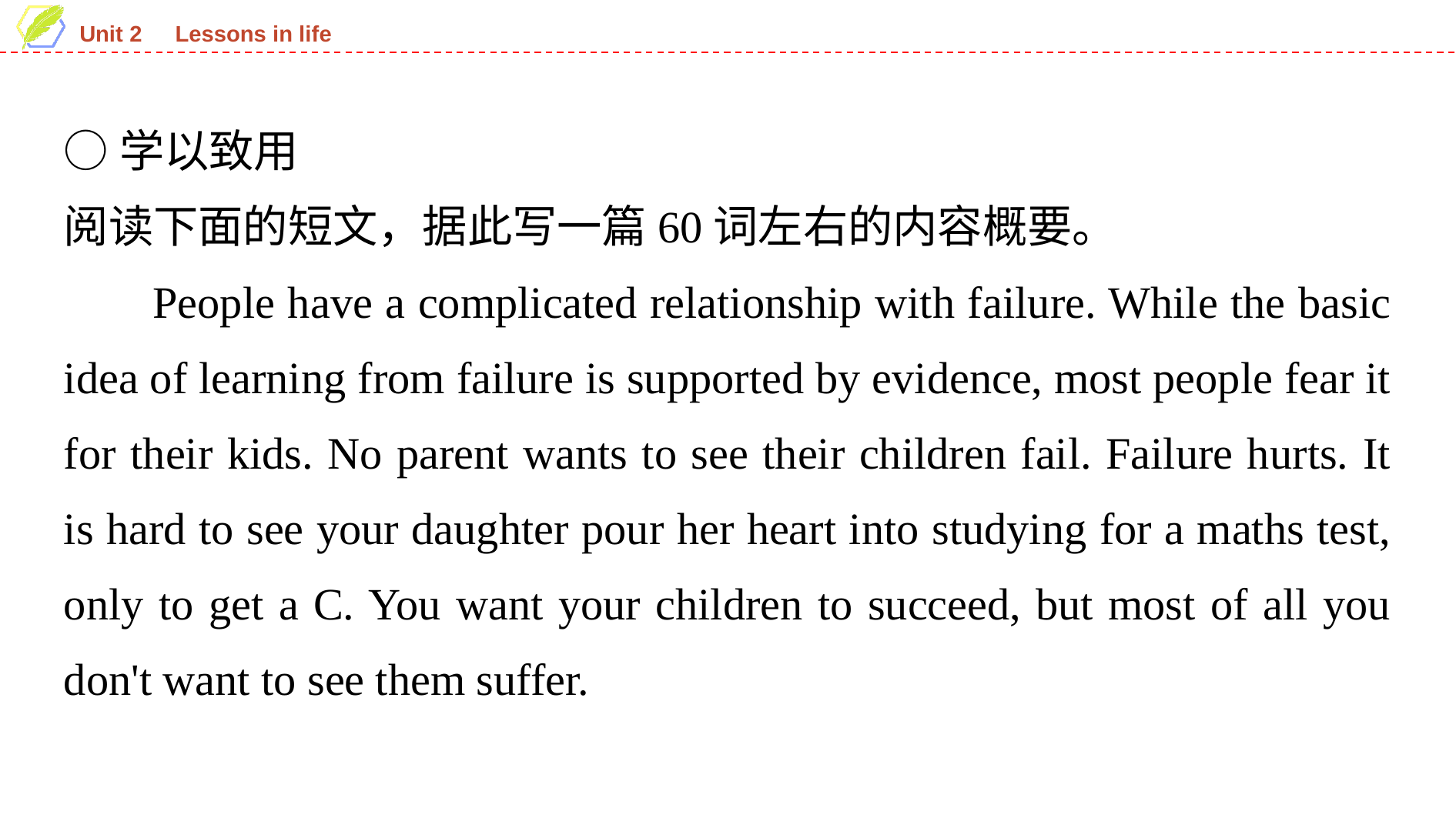

○学以致用
阅读下面的短文，据此写一篇60词左右的内容概要。
People have a complicated relationship with failure. While the basic idea of learning from failure is supported by evidence, most people fear it for their kids. No parent wants to see their children fail. Failure hurts. It is hard to see your daughter pour her heart into studying for a maths test, only to get a C. You want your children to succeed, but most of all you don't want to see them suffer.